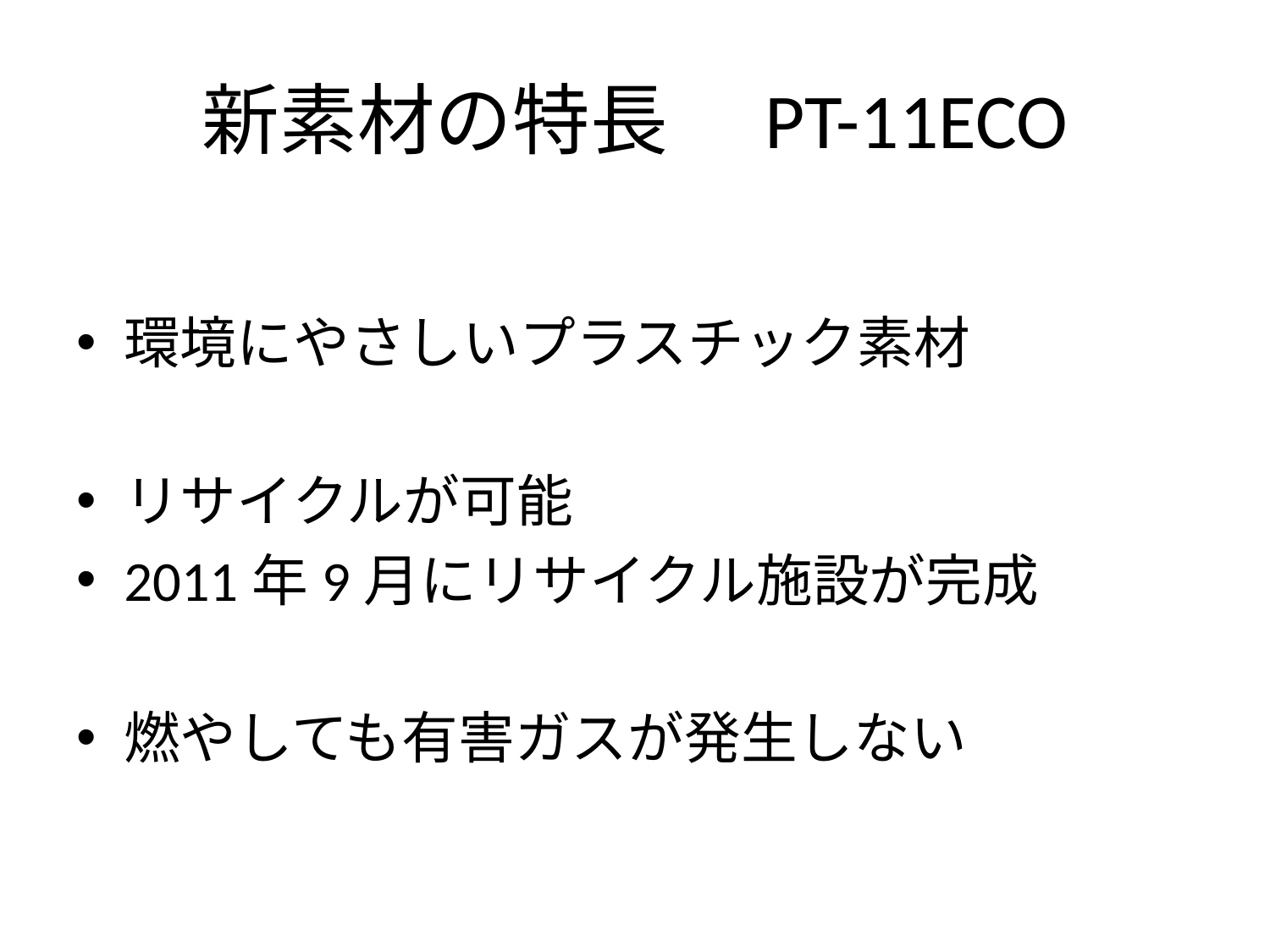

# 新素材の特長　PT-11ECO

環境にやさしいプラスチック素材

リサイクルが可能
2011年9月にリサイクル施設が完成

燃やしても有害ガスが発生しない